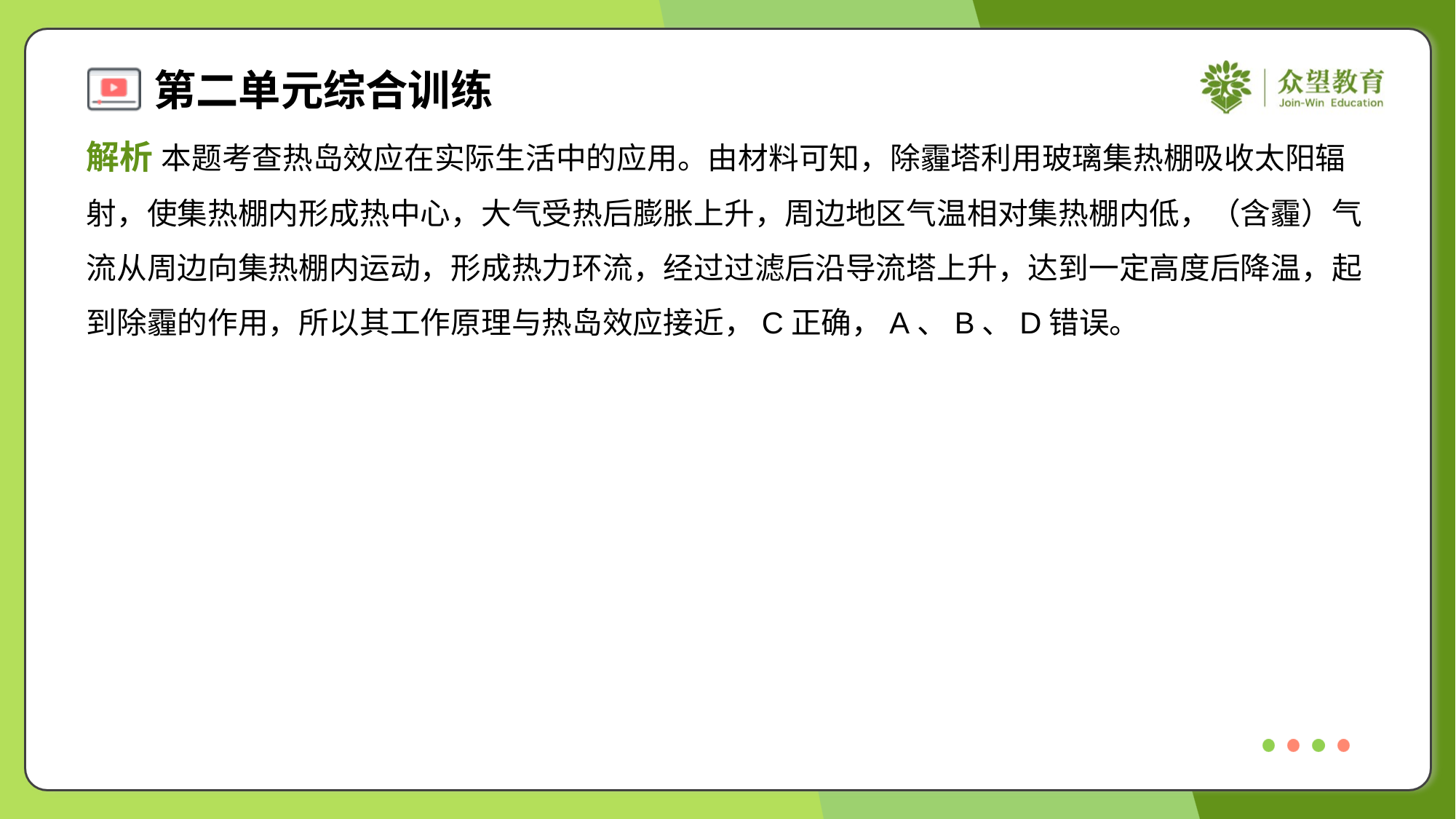

解析 本题考查热岛效应在实际生活中的应用。由材料可知，除霾塔利用玻璃集热棚吸收太阳辐
射，使集热棚内形成热中心，大气受热后膨胀上升，周边地区气温相对集热棚内低，（含霾）气
流从周边向集热棚内运动，形成热力环流，经过过滤后沿导流塔上升，达到一定高度后降温，起
到除霾的作用，所以其工作原理与热岛效应接近，C正确，A、B、D错误。